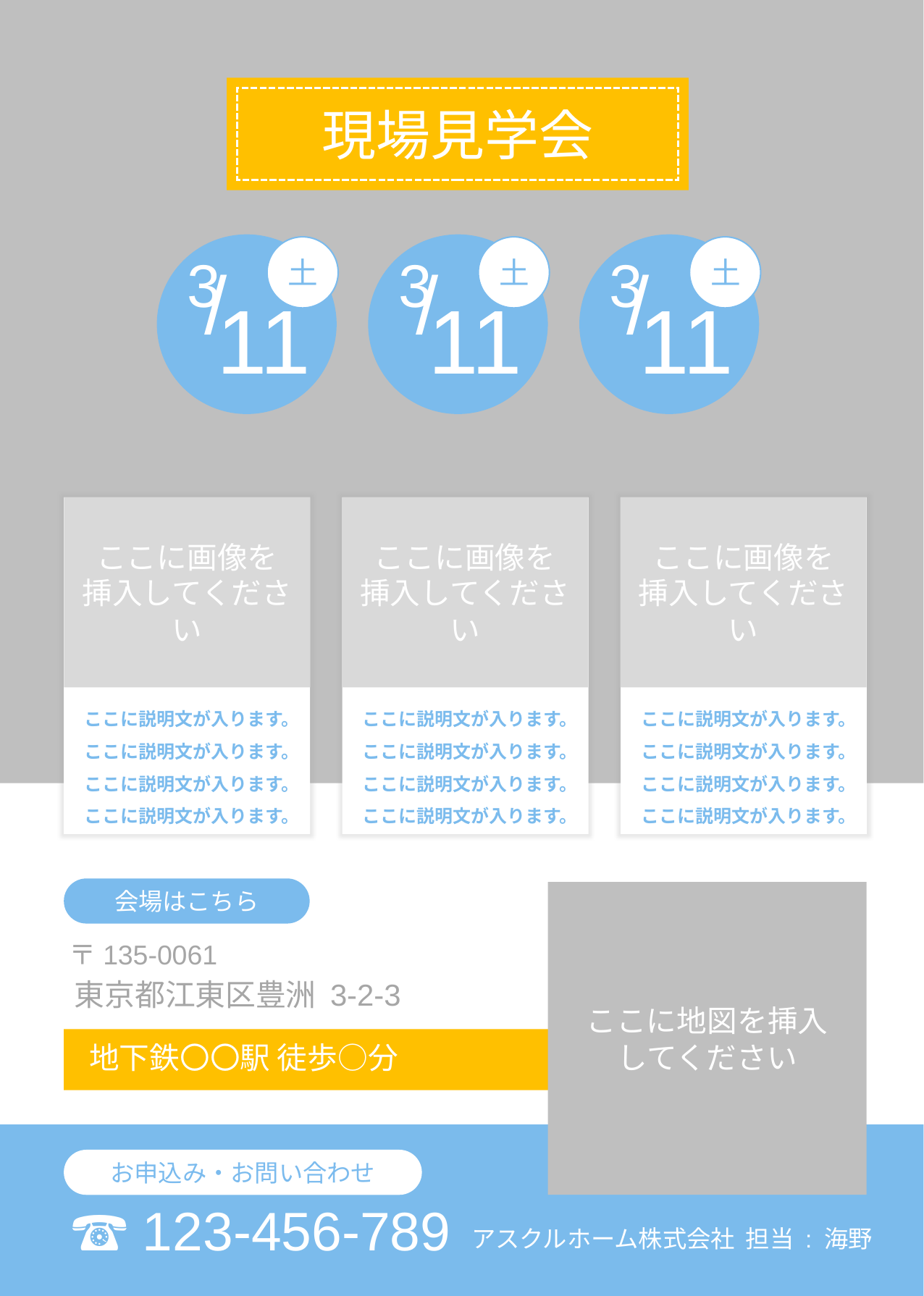

現場見学会

土
3
/
11

土
3
/
11

土
3
/
11

ここに画像を
挿入してください
ここに画像を
挿入してください

ここに画像を
挿入してください

ここに説明文が入ります。ここに説明文が入ります。ここに説明文が入ります。ここに説明文が入ります。
ここに説明文が入ります。ここに説明文が入ります。ここに説明文が入ります。ここに説明文が入ります。
ここに説明文が入ります。ここに説明文が入ります。ここに説明文が入ります。ここに説明文が入ります。
会場はこちら
ここに地図を挿入
してください
〒135-0061
東京都江東区豊洲 3-2-3

地下鉄〇〇駅 徒歩○分

お申込み・お問い合わせ
☎ 123-456-789
アスクルホーム株式会社  担当 : 海野